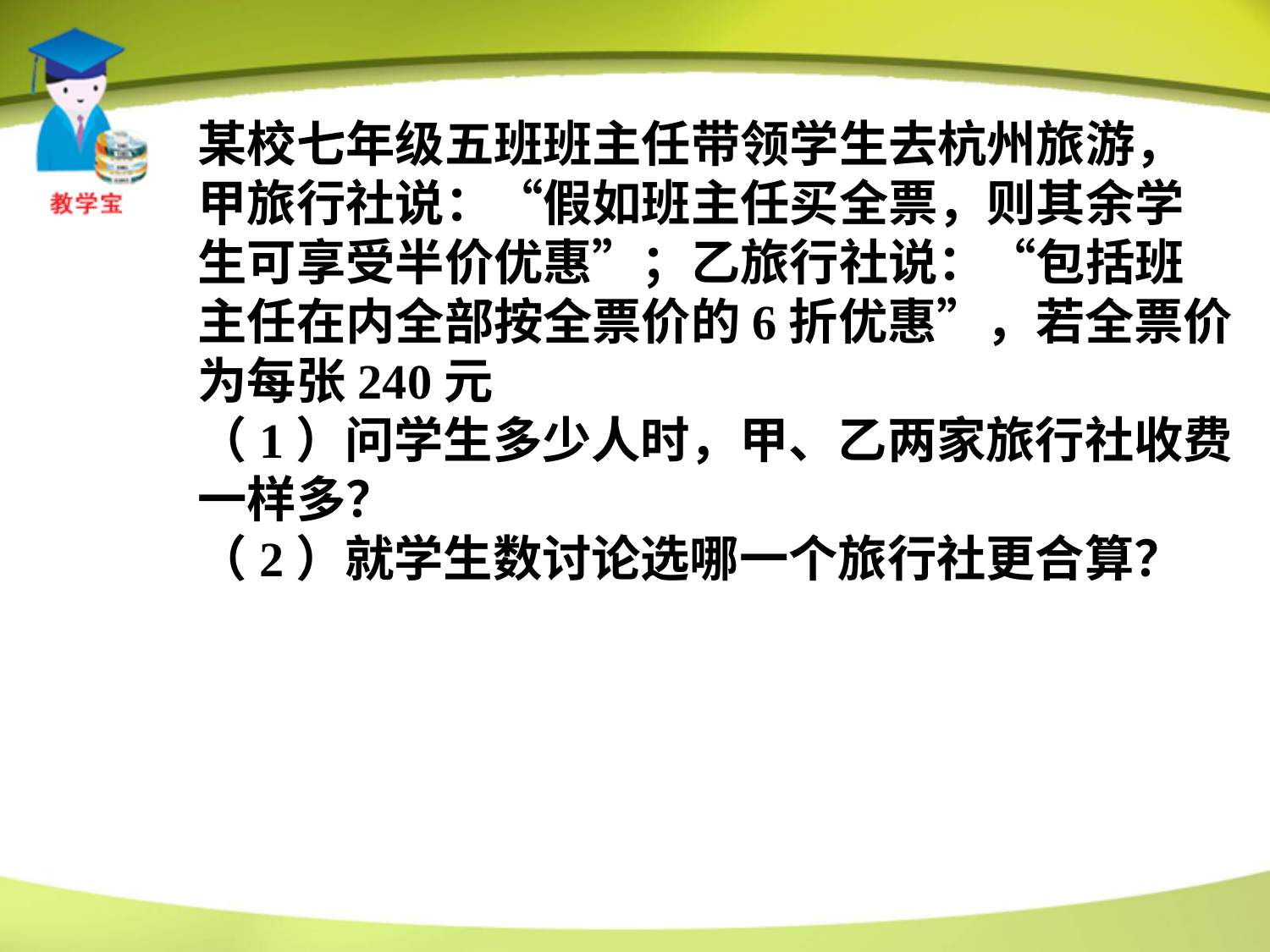

某校七年级五班班主任带领学生去杭州旅游，甲旅行社说：“假如班主任买全票，则其余学生可享受半价优惠”；乙旅行社说：“包括班主任在内全部按全票价的6折优惠”，若全票价为每张240元
（1）问学生多少人时，甲、乙两家旅行社收费一样多？
（2）就学生数讨论选哪一个旅行社更合算？